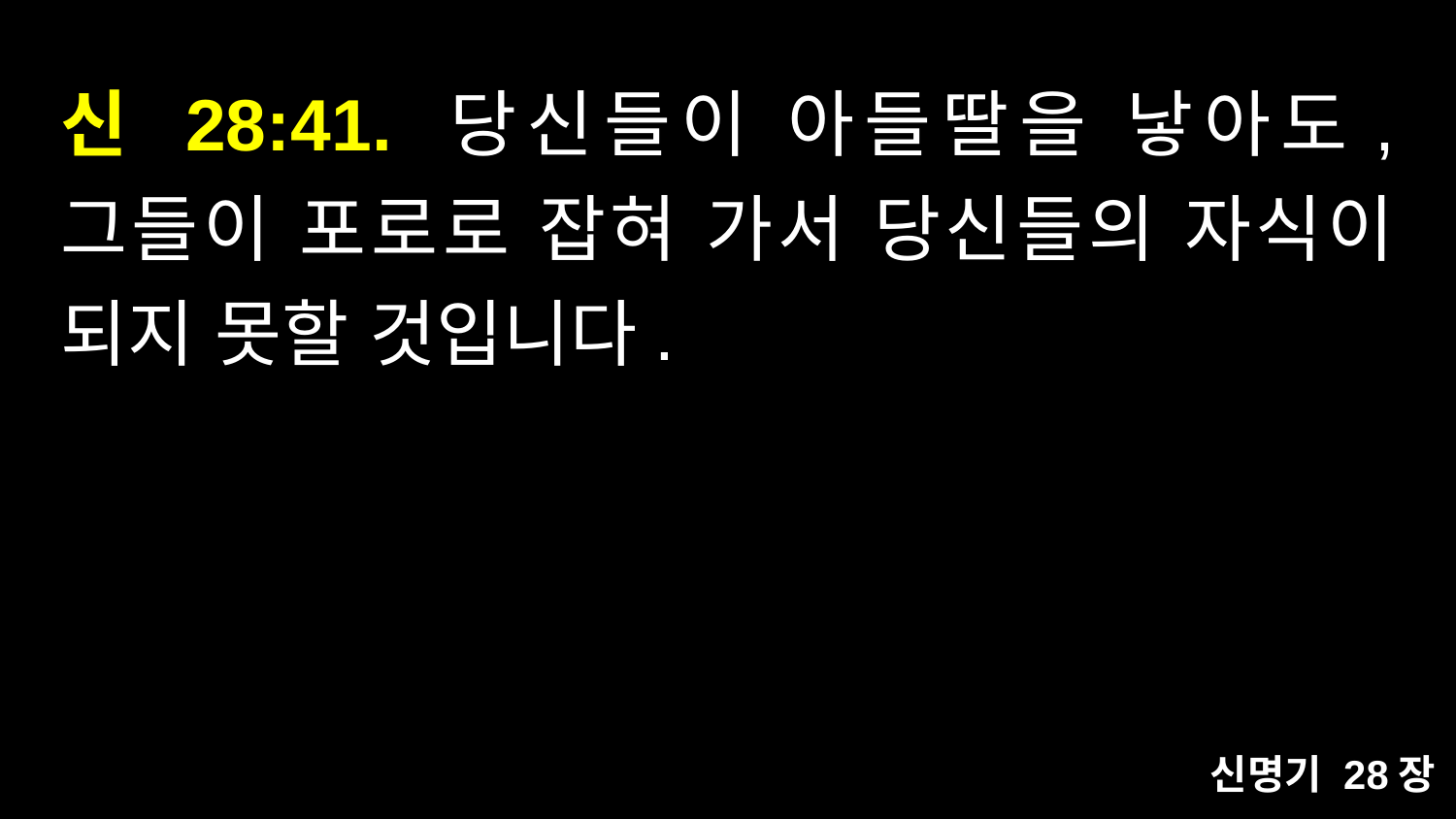

# 신 28:41. 당신들이 아들딸을 낳아도, 그들이 포로로 잡혀 가서 당신들의 자식이 되지 못할 것입니다.
신명기 28장